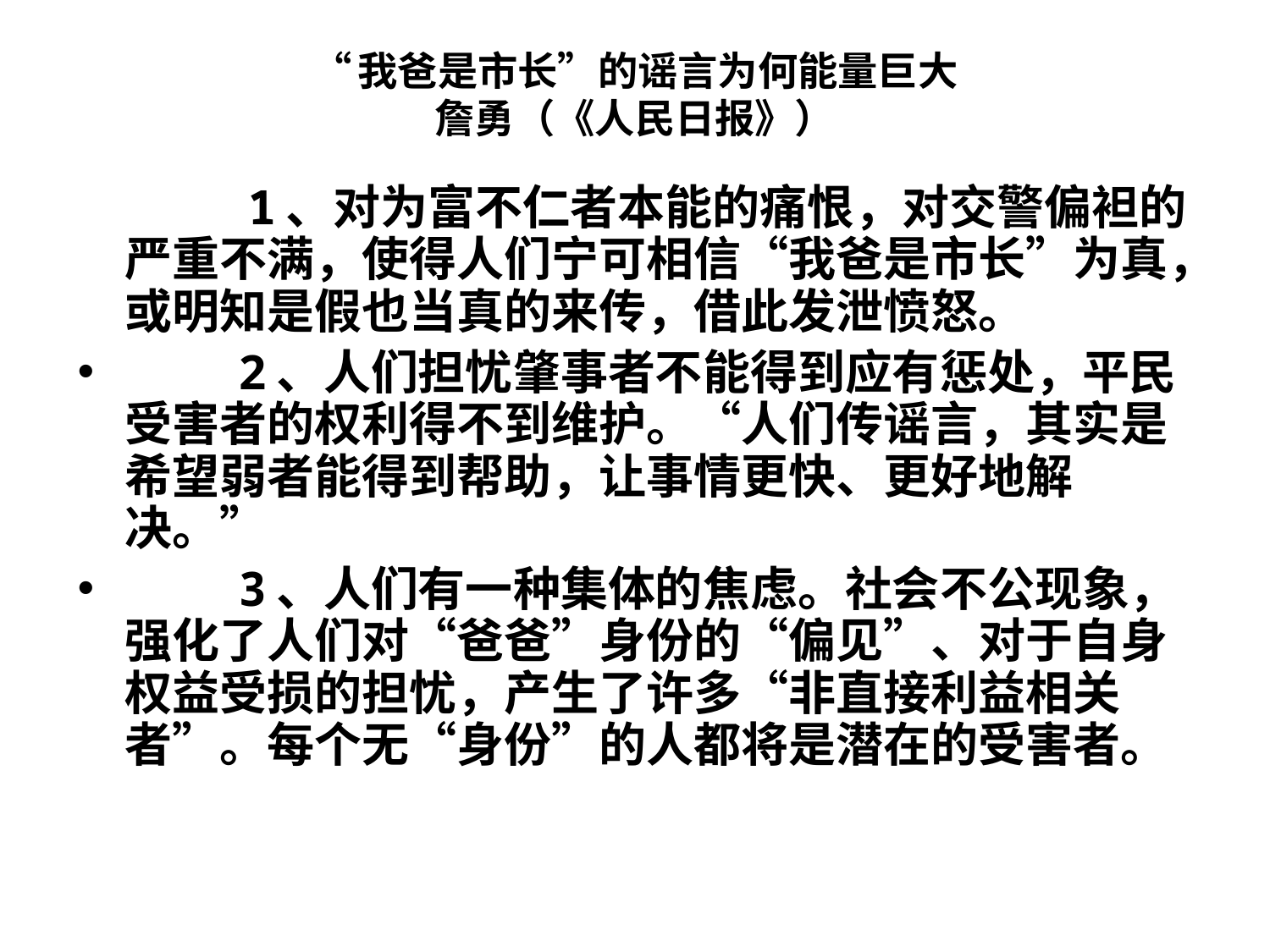

# “我爸是市长”的谣言为何能量巨大 詹勇（《人民日报》）
      1、对为富不仁者本能的痛恨，对交警偏袒的严重不满，使得人们宁可相信“我爸是市长”为真，或明知是假也当真的来传，借此发泄愤怒。
    2、人们担忧肇事者不能得到应有惩处，平民受害者的权利得不到维护。“人们传谣言，其实是希望弱者能得到帮助，让事情更快、更好地解决。”
    3、人们有一种集体的焦虑。社会不公现象，强化了人们对“爸爸”身份的“偏见”、对于自身权益受损的担忧，产生了许多“非直接利益相关者”。每个无“身份”的人都将是潜在的受害者。